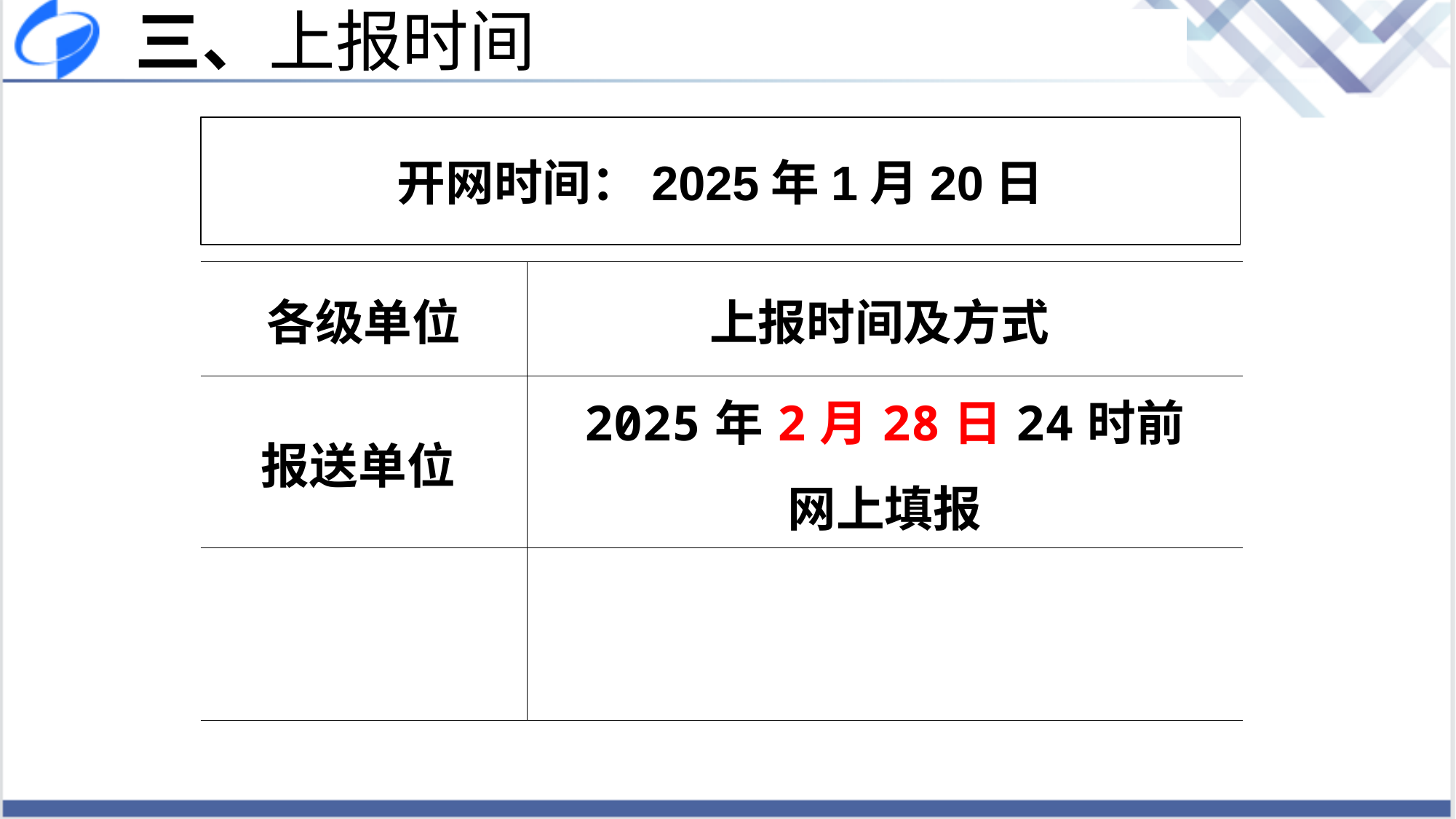

# 三、上报时间
开网时间：2025年1月20日
| 各级单位 | 上报时间及方式 |
| --- | --- |
| 报送单位 | 2025年2月28日24时前 |
|  | 网上填报 |
|  |  |
|  |  |